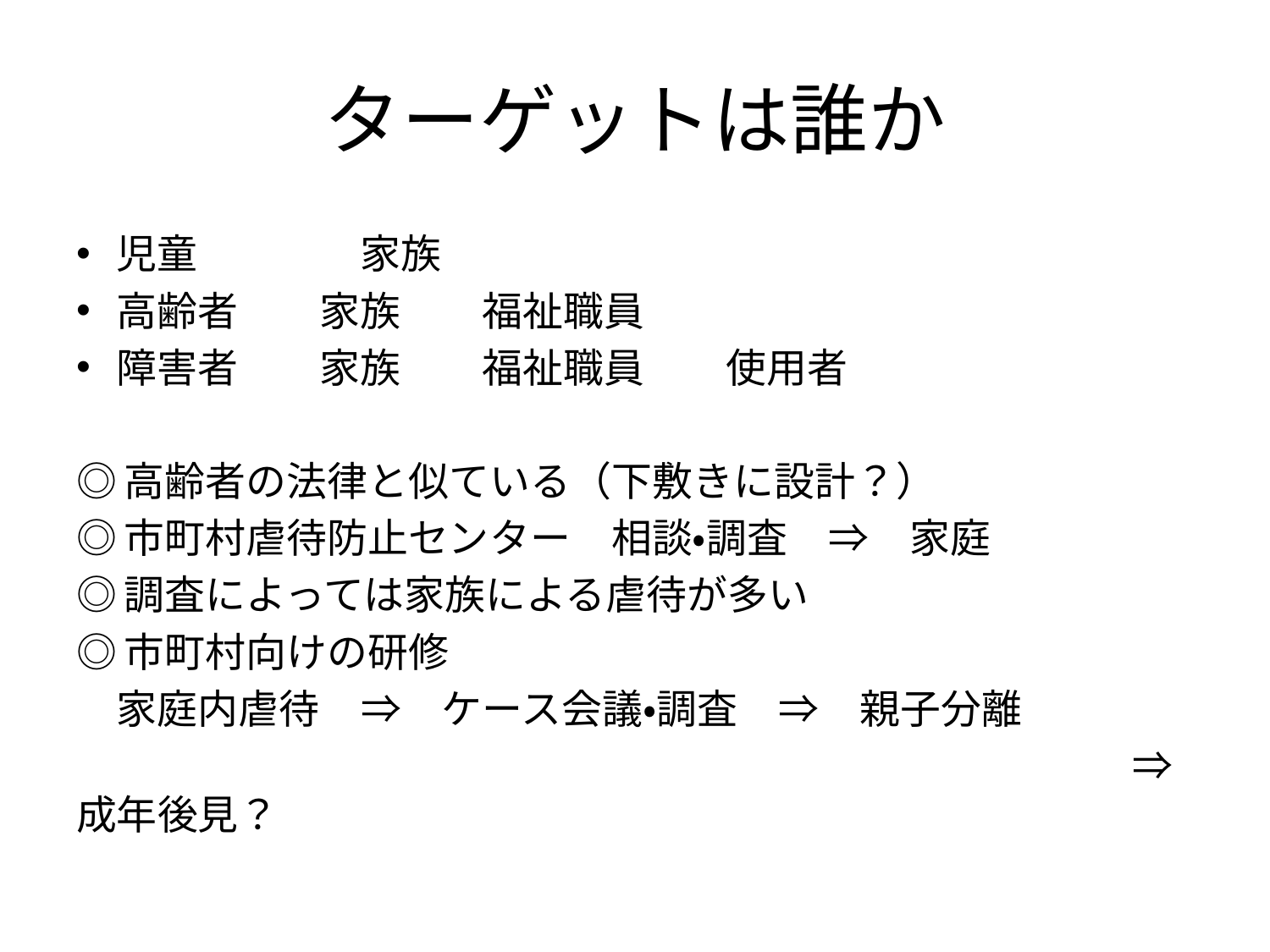

# ターゲットは誰か
児童　　　　家族
高齢者　　家族　　福祉職員
障害者　　家族　　福祉職員　　使用者

◎高齢者の法律と似ている（下敷きに設計？）
◎市町村虐待防止センター　相談・調査　⇒　家庭
◎調査によっては家族による虐待が多い
◎市町村向けの研修
　家庭内虐待　⇒　ケース会議・調査　⇒　親子分離
　　　　　　　　　　　　　　　　　　　　　　　　　　⇒成年後見？